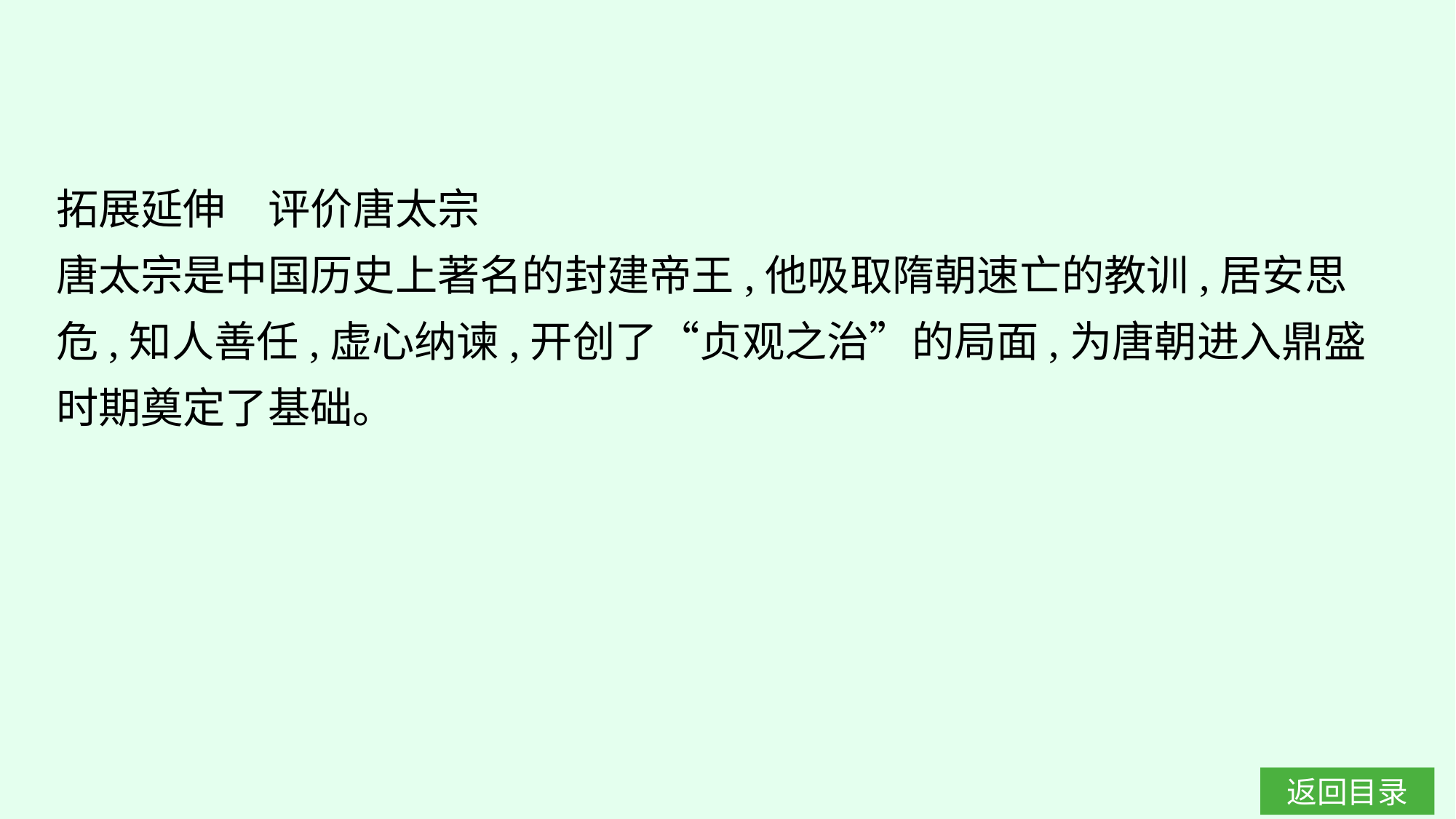

拓展延伸　评价唐太宗
唐太宗是中国历史上著名的封建帝王,他吸取隋朝速亡的教训,居安思危,知人善任,虚心纳谏,开创了“贞观之治”的局面,为唐朝进入鼎盛时期奠定了基础。